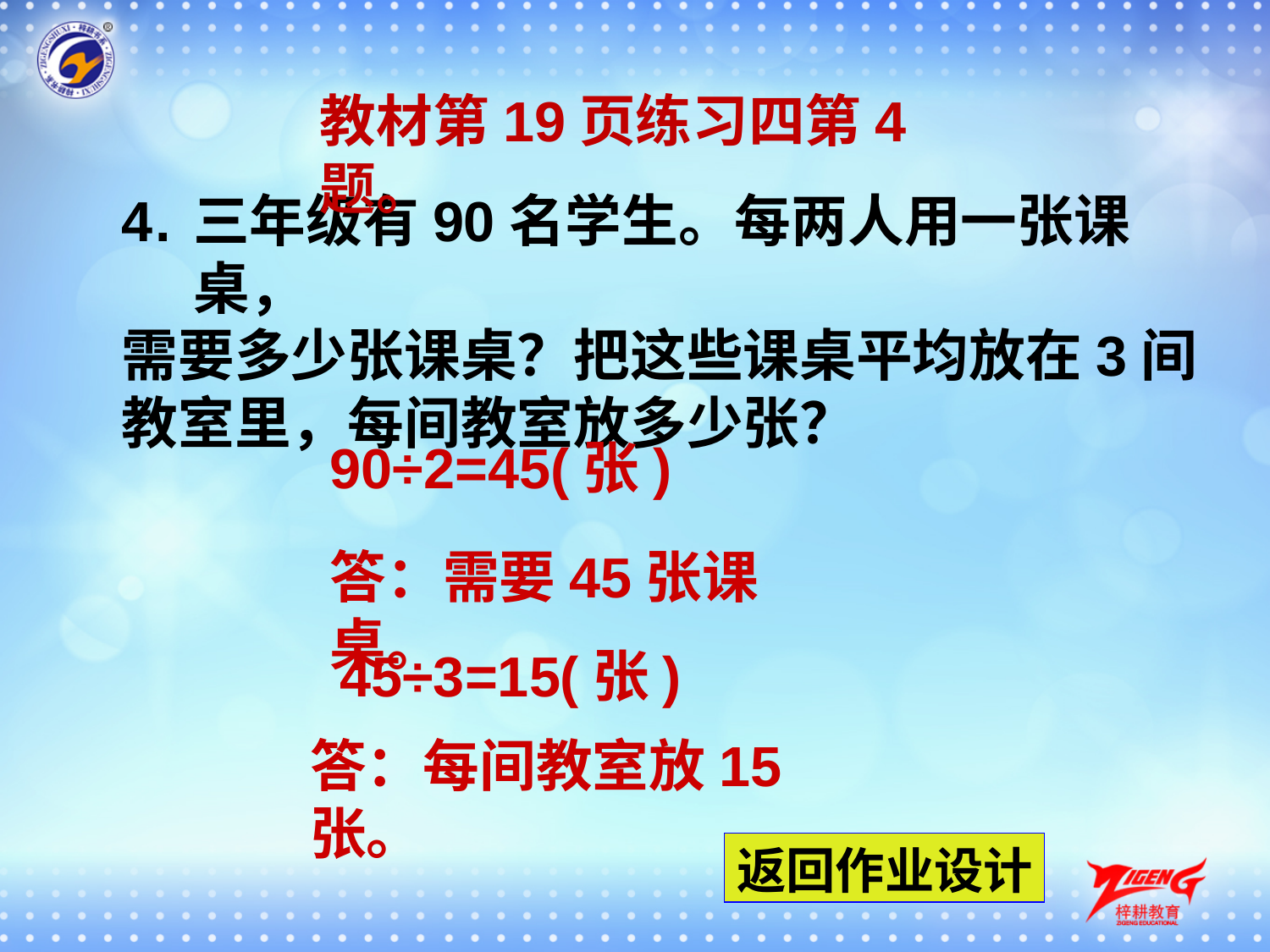

教材第19页练习四第4题。
三年级有90名学生。每两人用一张课桌，
需要多少张课桌？把这些课桌平均放在3间教室里，每间教室放多少张？
90÷2=45(张)
答：需要45张课桌。
45÷3=15(张)
答：每间教室放15张。

返回作业设计